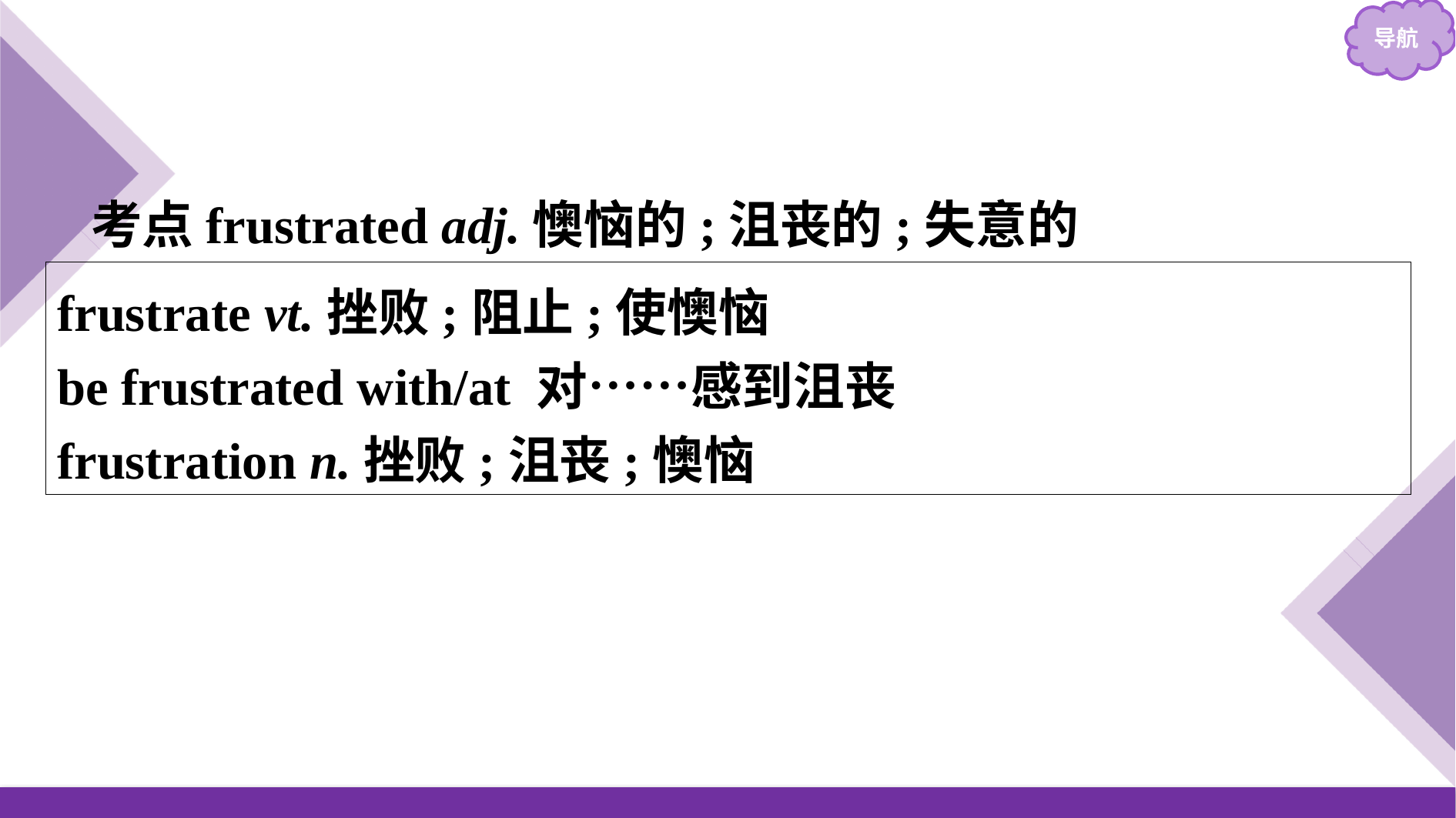

考点frustrated adj.懊恼的;沮丧的;失意的
frustrate vt.挫败;阻止;使懊恼
be frustrated with/at 对……感到沮丧
frustration n.挫败;沮丧;懊恼